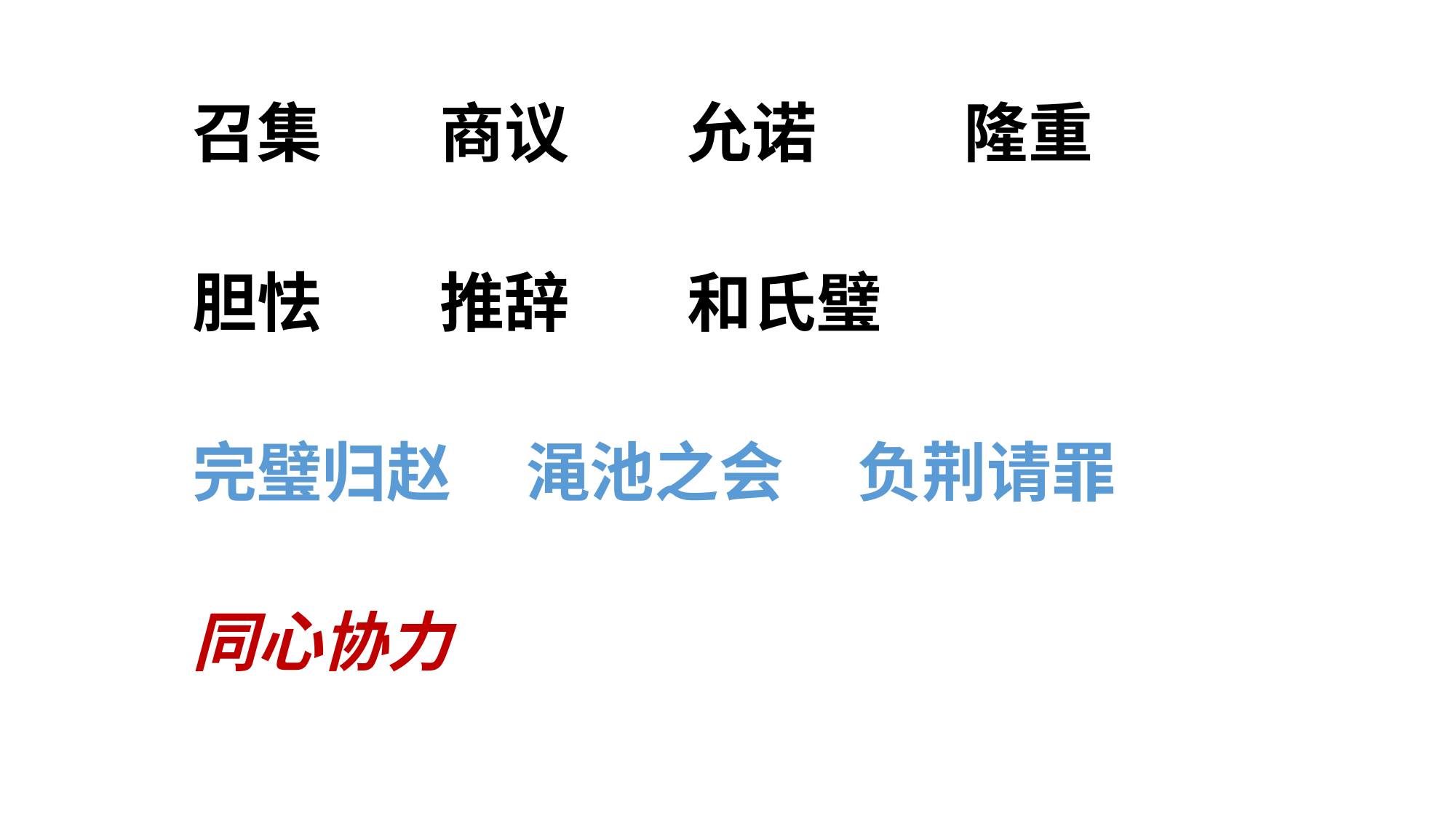

召集        商议        允诺          隆重

胆怯        推辞        和氏璧

完璧归赵     渑池之会     负荆请罪

同心协力